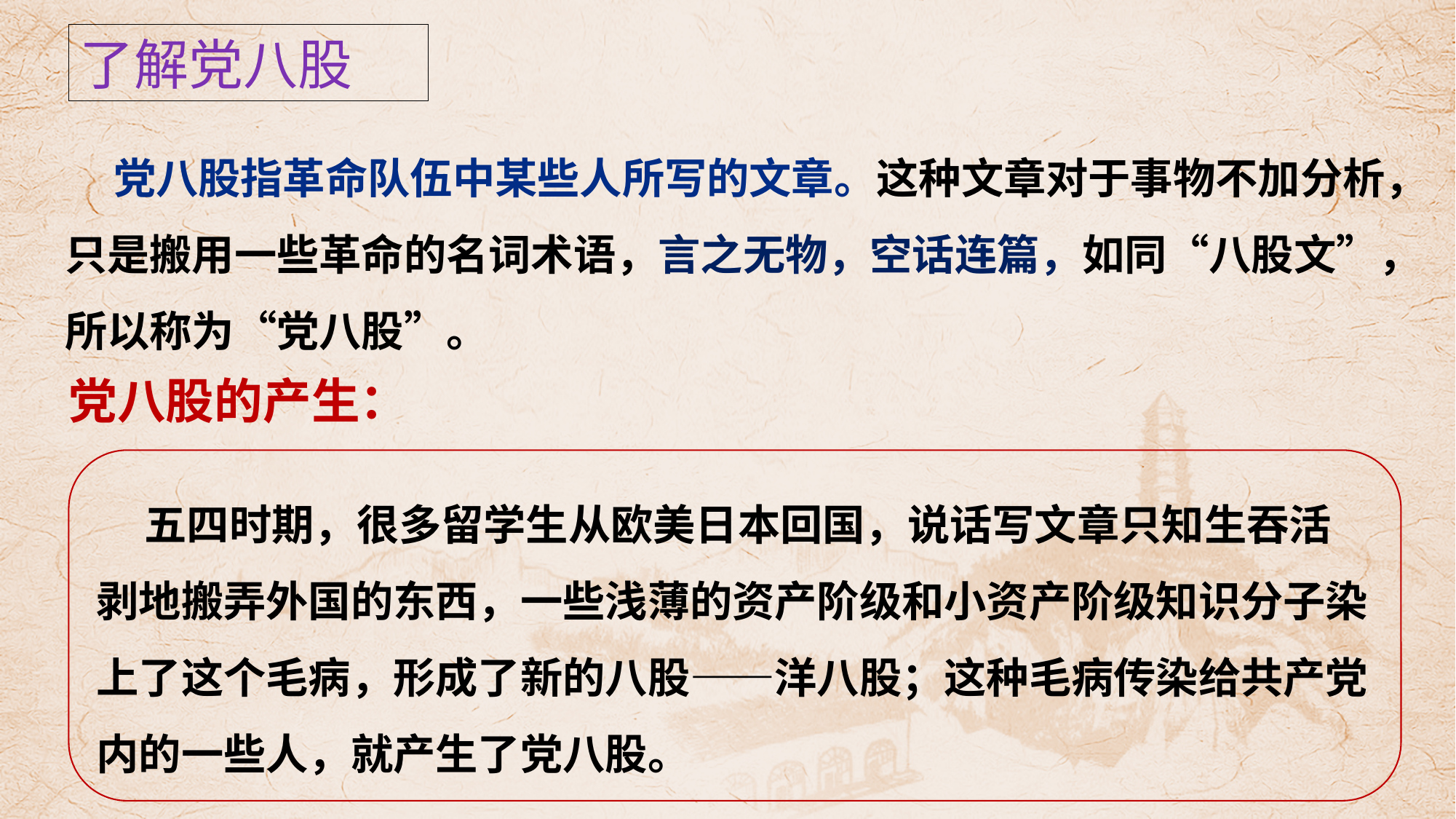

了解党八股
    党八股指革命队伍中某些人所写的文章。这种文章对于事物不加分析，只是搬用一些革命的名词术语，言之无物，空话连篇，如同“八股文”，所以称为“党八股”。
党八股的产生：
    五四时期，很多留学生从欧美日本回国，说话写文章只知生吞活剥地搬弄外国的东西，一些浅薄的资产阶级和小资产阶级知识分子染上了这个毛病，形成了新的八股——洋八股；这种毛病传染给共产党内的一些人，就产生了党八股。